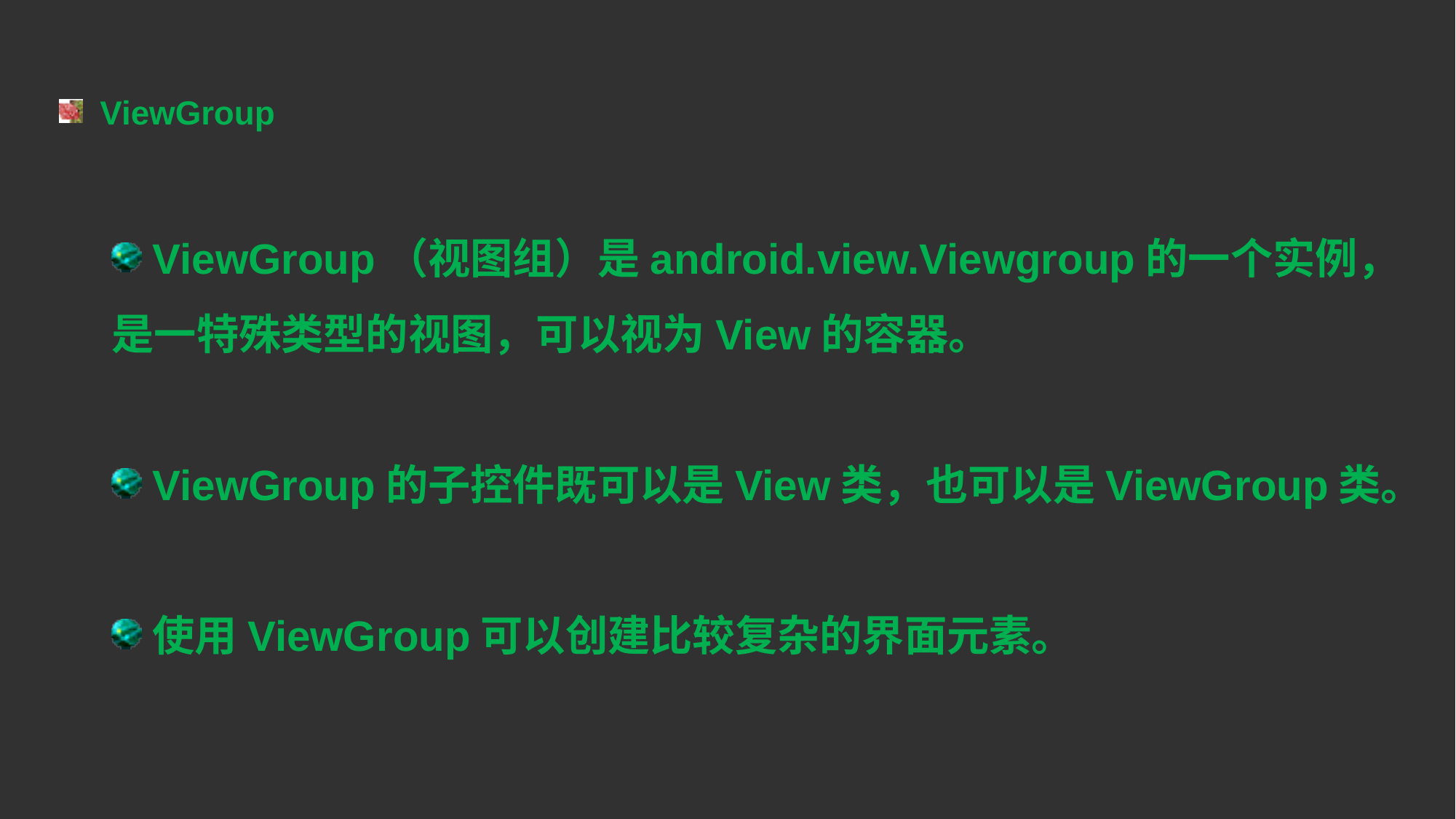

ViewGroup
ViewGroup（视图组）是android.view.Viewgroup的一个实例，
是一特殊类型的视图，可以视为View的容器。

ViewGroup的子控件既可以是View类，也可以是ViewGroup类。

使用ViewGroup可以创建比较复杂的界面元素。